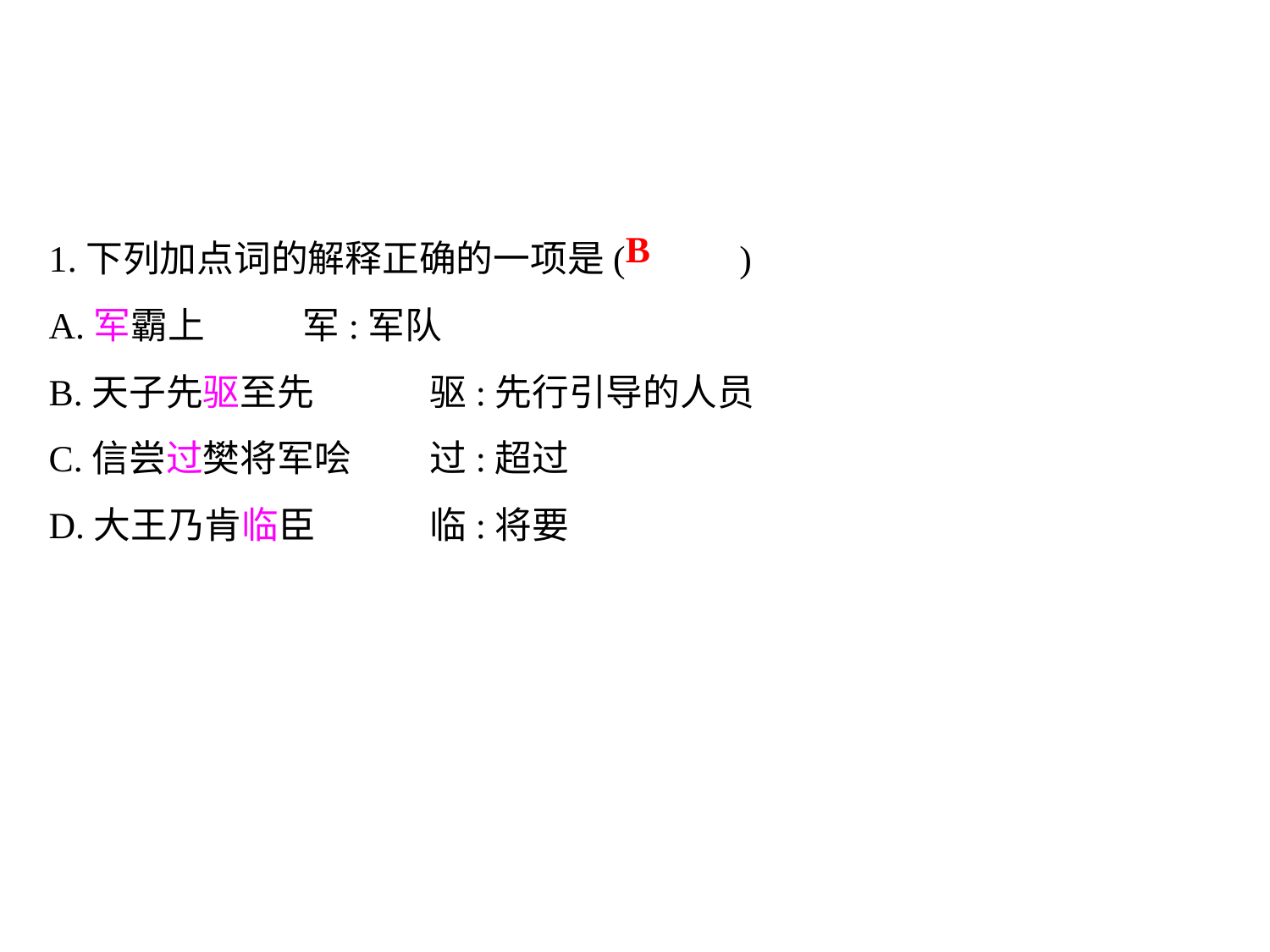

1.下列加点词的解释正确的一项是(	      )
A.军霸上	军:军队
B.天子先驱至先	驱:先行引导的人员
C.信尝过樊将军哙	过:超过
D.大王乃肯临臣	临:将要
B